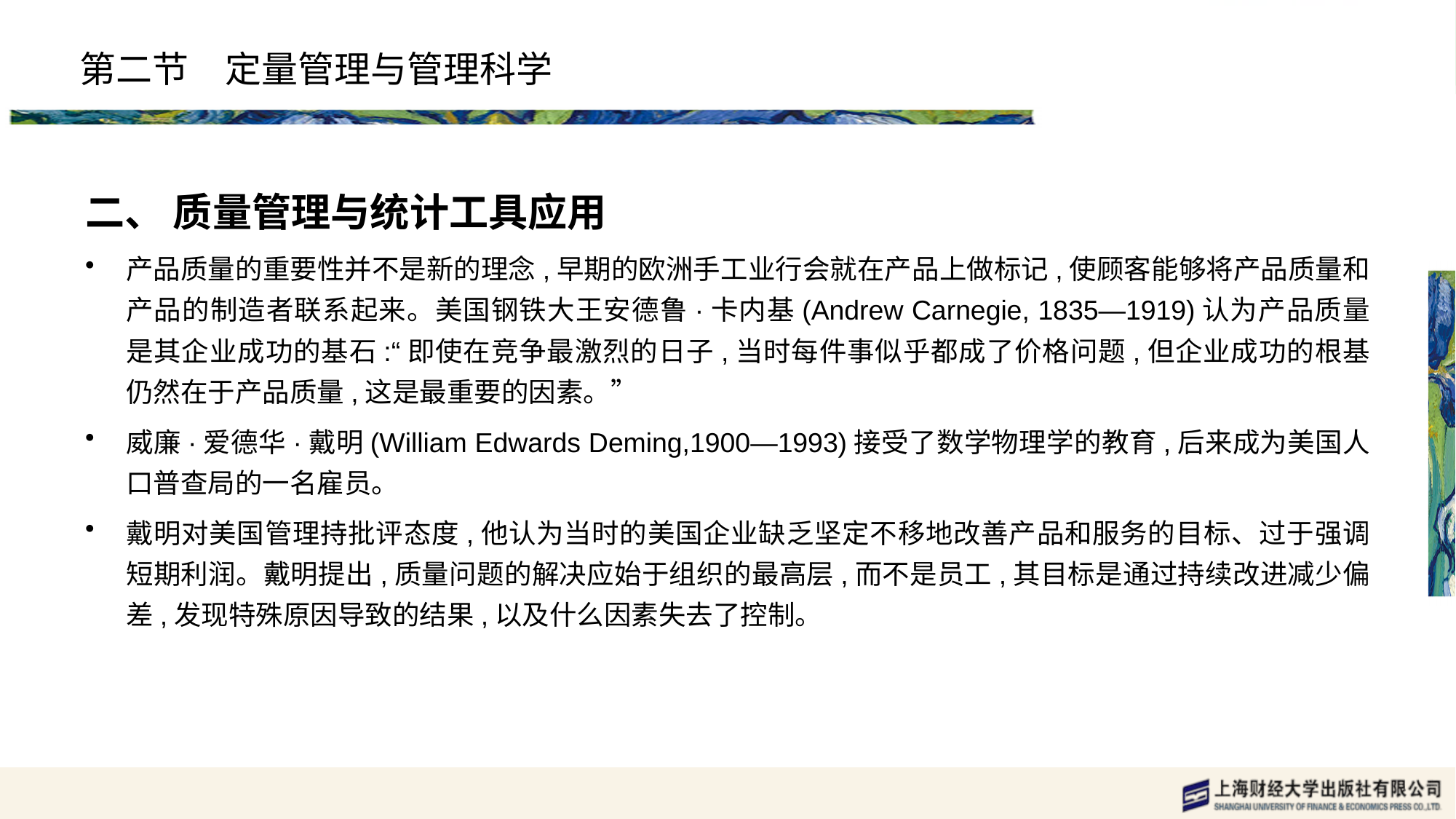

# 第二节　定量管理与管理科学
二、 质量管理与统计工具应用
产品质量的重要性并不是新的理念,早期的欧洲手工业行会就在产品上做标记,使顾客能够将产品质量和产品的制造者联系起来。美国钢铁大王安德鲁·卡内基(Andrew Carnegie, 1835—1919)认为产品质量是其企业成功的基石:“即使在竞争最激烈的日子,当时每件事似乎都成了价格问题,但企业成功的根基仍然在于产品质量,这是最重要的因素。”
威廉·爱德华·戴明(William Edwards Deming,1900—1993)接受了数学物理学的教育,后来成为美国人口普查局的一名雇员。
戴明对美国管理持批评态度,他认为当时的美国企业缺乏坚定不移地改善产品和服务的目标、过于强调短期利润。戴明提出,质量问题的解决应始于组织的最高层,而不是员工,其目标是通过持续改进减少偏差,发现特殊原因导致的结果,以及什么因素失去了控制。